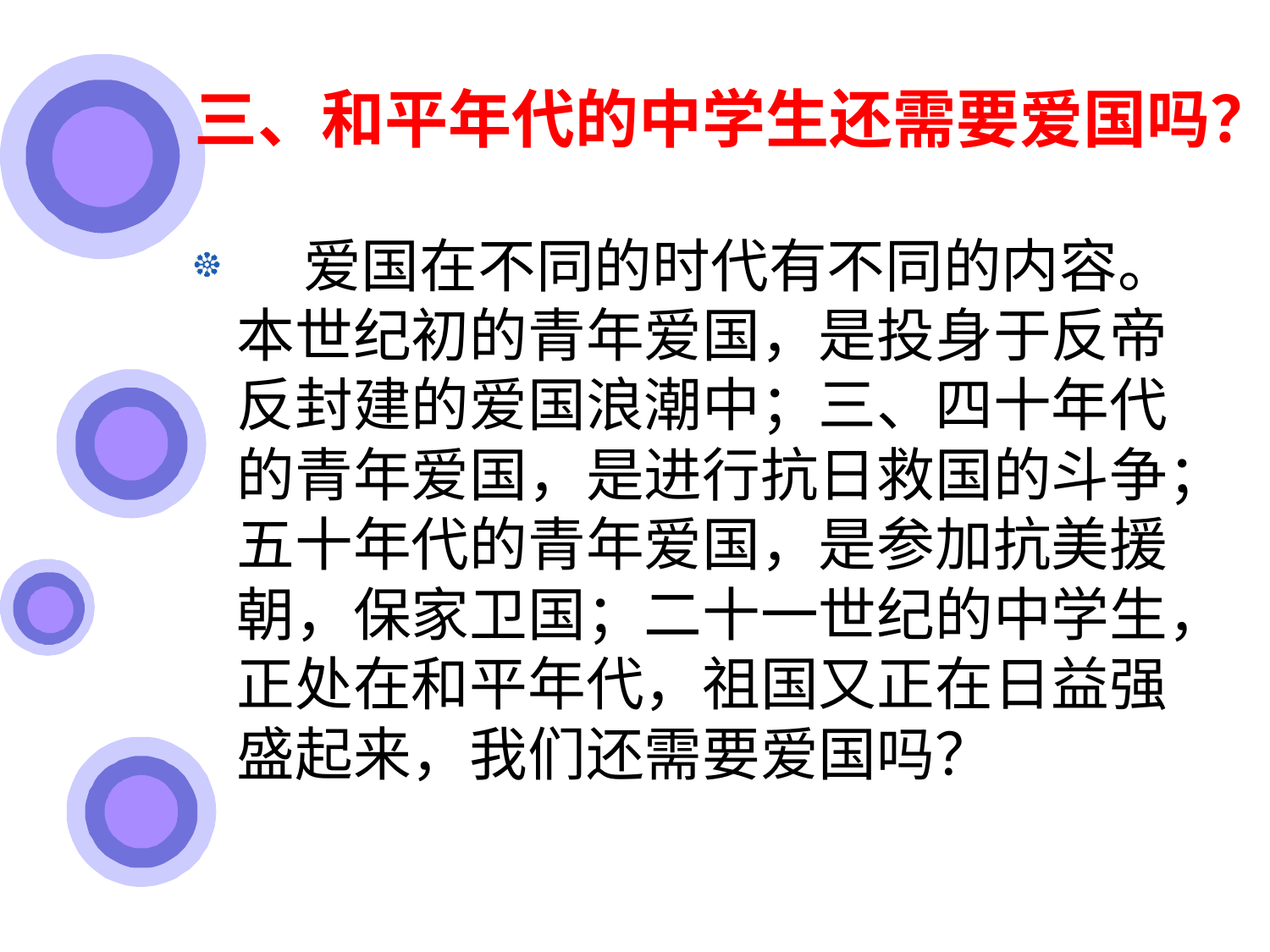

# 三、和平年代的中学生还需要爱国吗？
    爱国在不同的时代有不同的内容。本世纪初的青年爱国，是投身于反帝反封建的爱国浪潮中；三、四十年代的青年爱国，是进行抗日救国的斗争；五十年代的青年爱国，是参加抗美援朝，保家卫国；二十一世纪的中学生，正处在和平年代，祖国又正在日益强盛起来，我们还需要爱国吗？